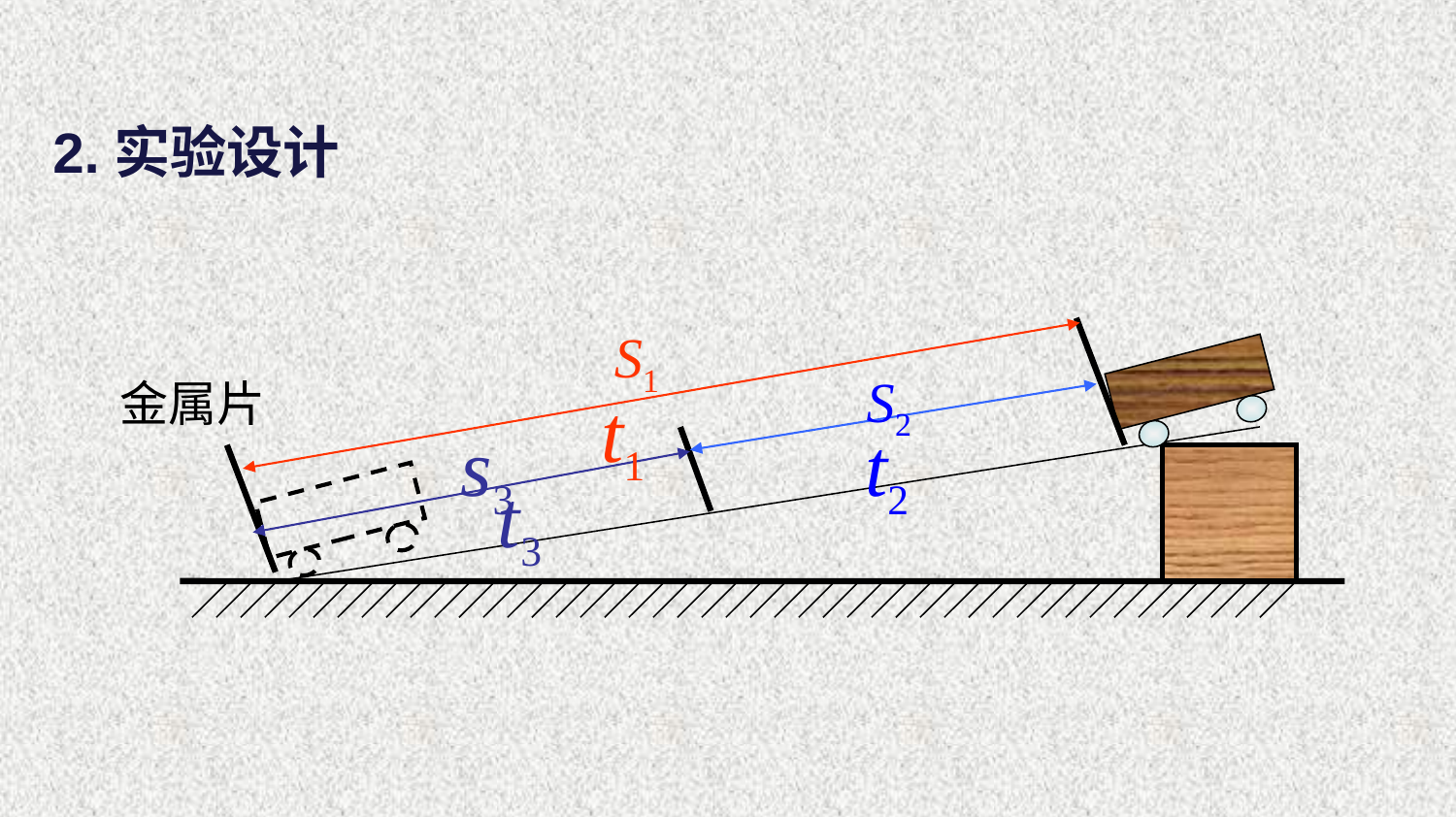

2.实验设计
S1

S2
金属片

t1
s3
t2

t3